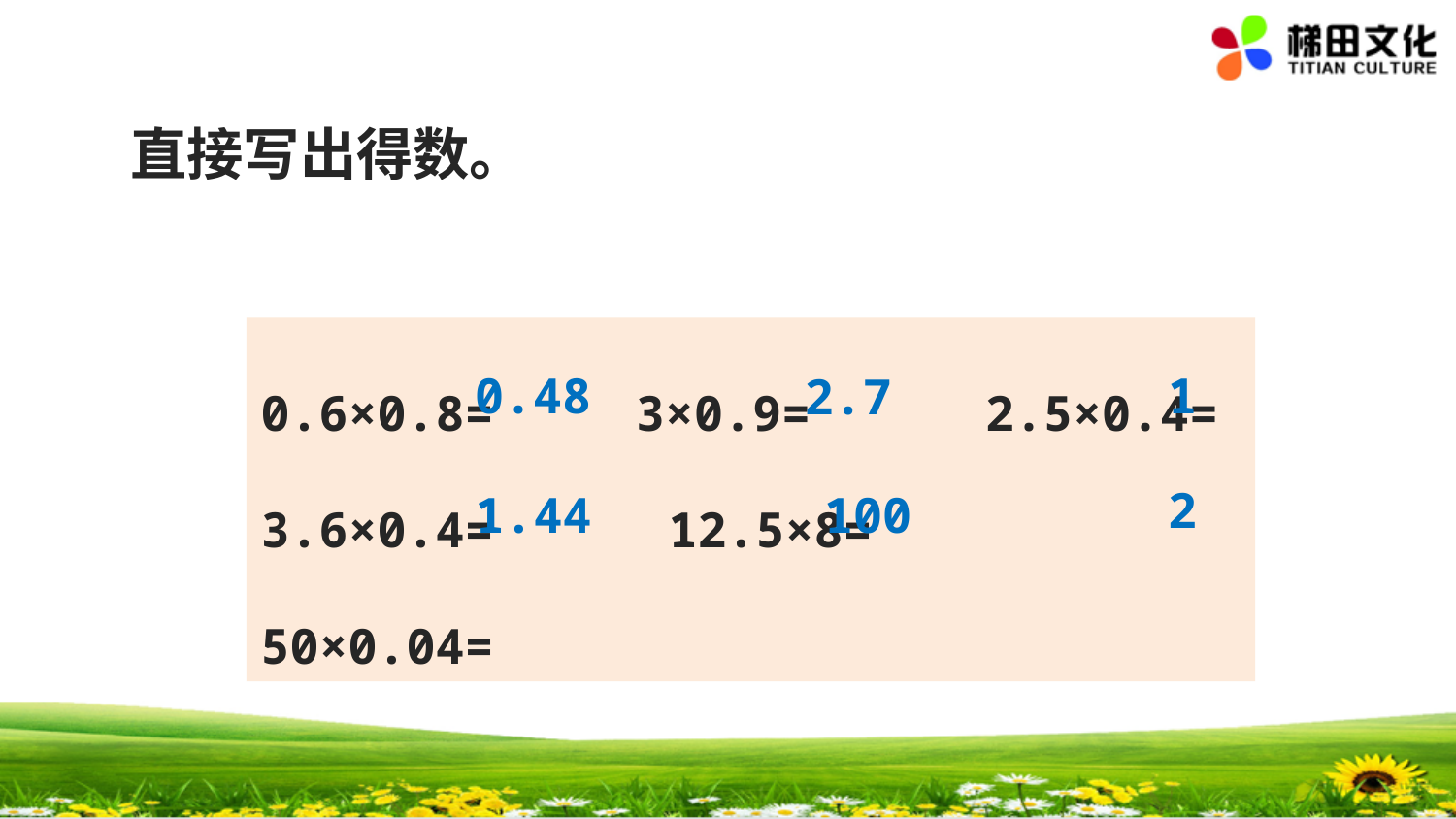

直接写出得数。
0.6×0.8=　　  3×0.9=      2.5×0.4=
3.6×0.4=      12.5×8=	    50×0.04=
0.48
1
2.7
2
1.44
100